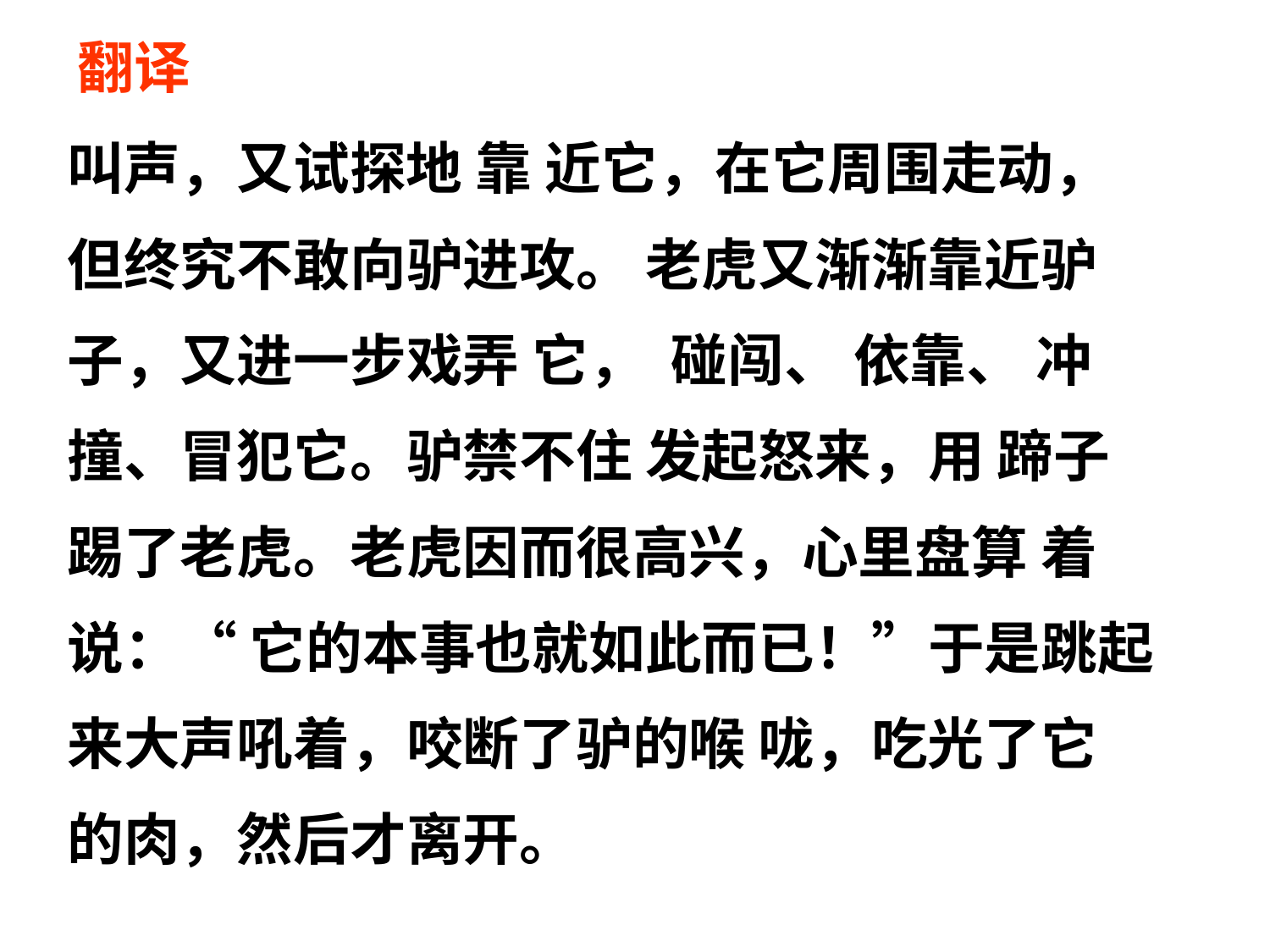

翻译
叫声，又试探地 靠 近它，在它周围走动，
但终究不敢向驴进攻。 老虎又渐渐靠近驴
子，又进一步戏弄 它，  碰闯、 依靠、 冲
撞、冒犯它。驴禁不住 发起怒来，用 蹄子
踢了老虎。老虎因而很高兴，心里盘算 着
说：“ 它的本事也就如此而已！”于是跳起
来大声吼着，咬断了驴的喉 咙，吃光了它
的肉，然后才离开。